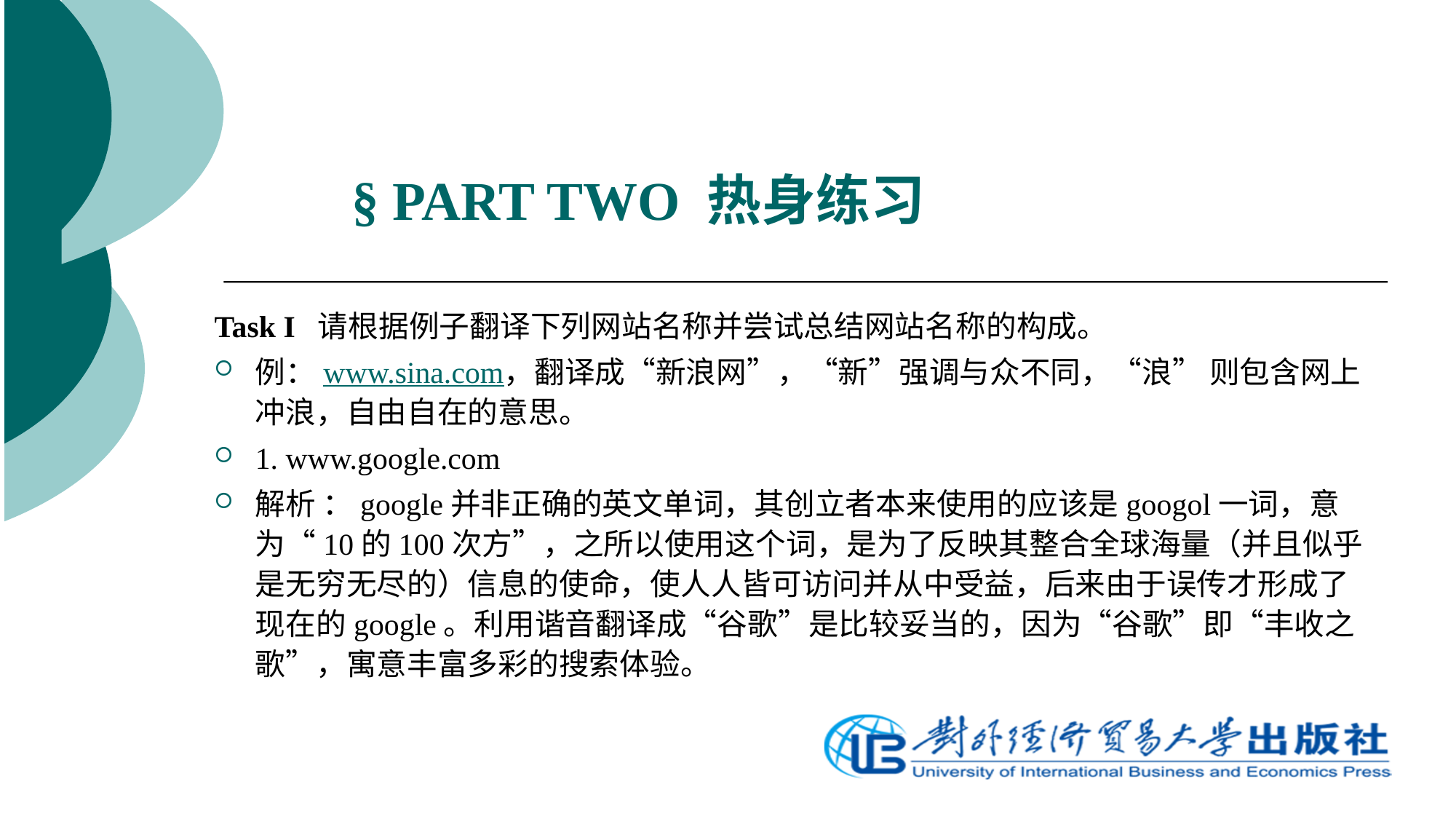

# § PART TWO 热身练习
Task I  请根据例子翻译下列网站名称并尝试总结网站名称的构成。
例：www.sina.com，翻译成“新浪网”，“新”强调与众不同，“浪” 则包含网上冲浪，自由自在的意思。
1. www.google.com
解析 ：google并非正确的英文单词，其创立者本来使用的应该是googol一词，意为“10的100次方”，之所以使用这个词，是为了反映其整合全球海量（并且似乎是无穷无尽的）信息的使命，使人人皆可访问并从中受益，后来由于误传才形成了现在的google。利用谐音翻译成“谷歌”是比较妥当的，因为“谷歌”即“丰收之歌”，寓意丰富多彩的搜索体验。